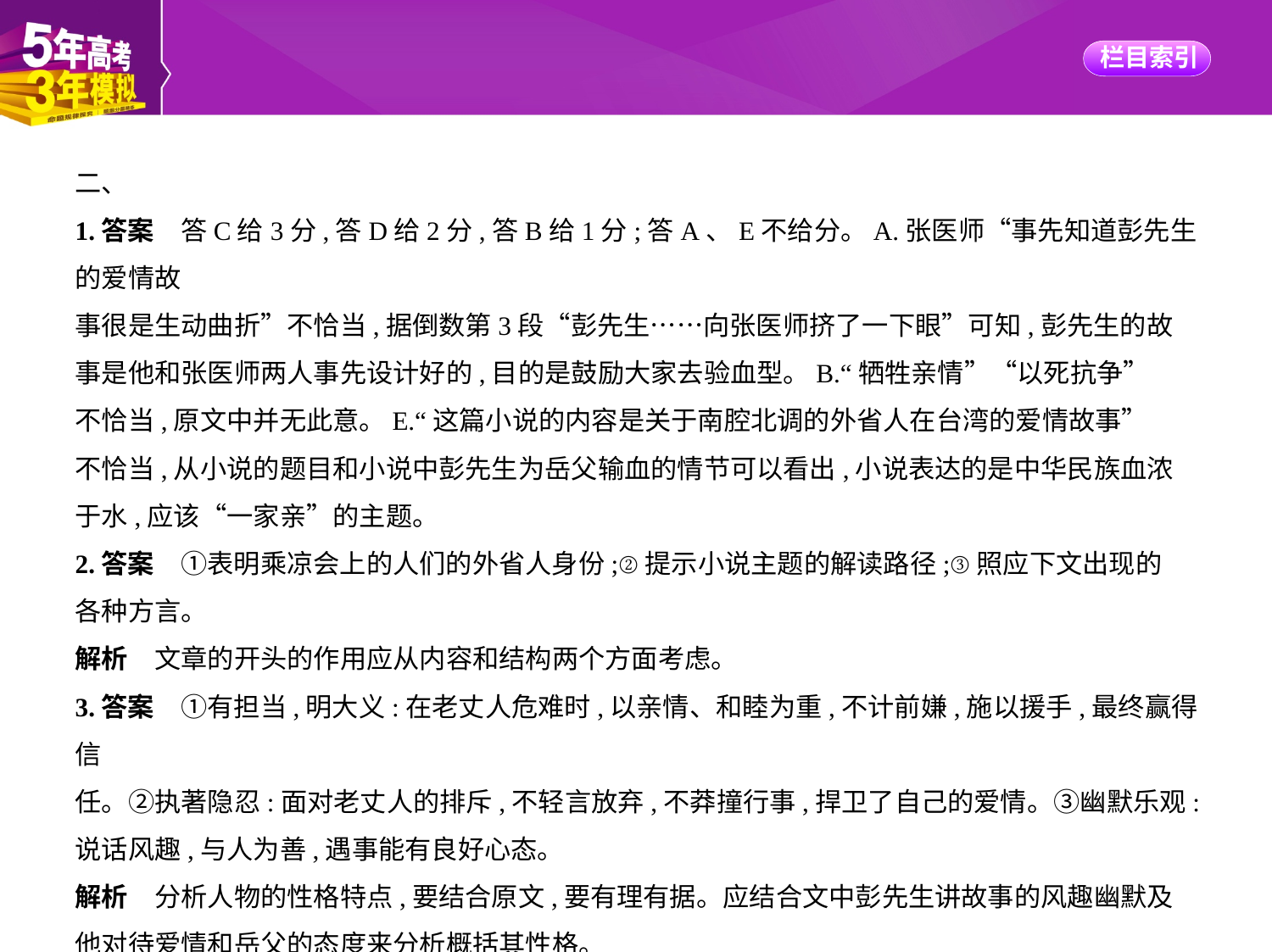

二、
1.答案　答C给3分,答D给2分,答B给1分;答A、E不给分。A.张医师“事先知道彭先生的爱情故
事很是生动曲折”不恰当,据倒数第3段“彭先生……向张医师挤了一下眼”可知,彭先生的故
事是他和张医师两人事先设计好的,目的是鼓励大家去验血型。B.“牺牲亲情”“以死抗争”
不恰当,原文中并无此意。E.“这篇小说的内容是关于南腔北调的外省人在台湾的爱情故事”
不恰当,从小说的题目和小说中彭先生为岳父输血的情节可以看出,小说表达的是中华民族血浓
于水,应该“一家亲”的主题。
2.答案　①表明乘凉会上的人们的外省人身份;②提示小说主题的解读路径;③照应下文出现的
各种方言。
解析　文章的开头的作用应从内容和结构两个方面考虑。
3.答案　①有担当,明大义:在老丈人危难时,以亲情、和睦为重,不计前嫌,施以援手,最终赢得信
任。②执著隐忍:面对老丈人的排斥,不轻言放弃,不莽撞行事,捍卫了自己的爱情。③幽默乐观:
说话风趣,与人为善,遇事能有良好心态。
解析　分析人物的性格特点,要结合原文,要有理有据。应结合文中彭先生讲故事的风趣幽默及
他对待爱情和岳父的态度来分析概括其性格。